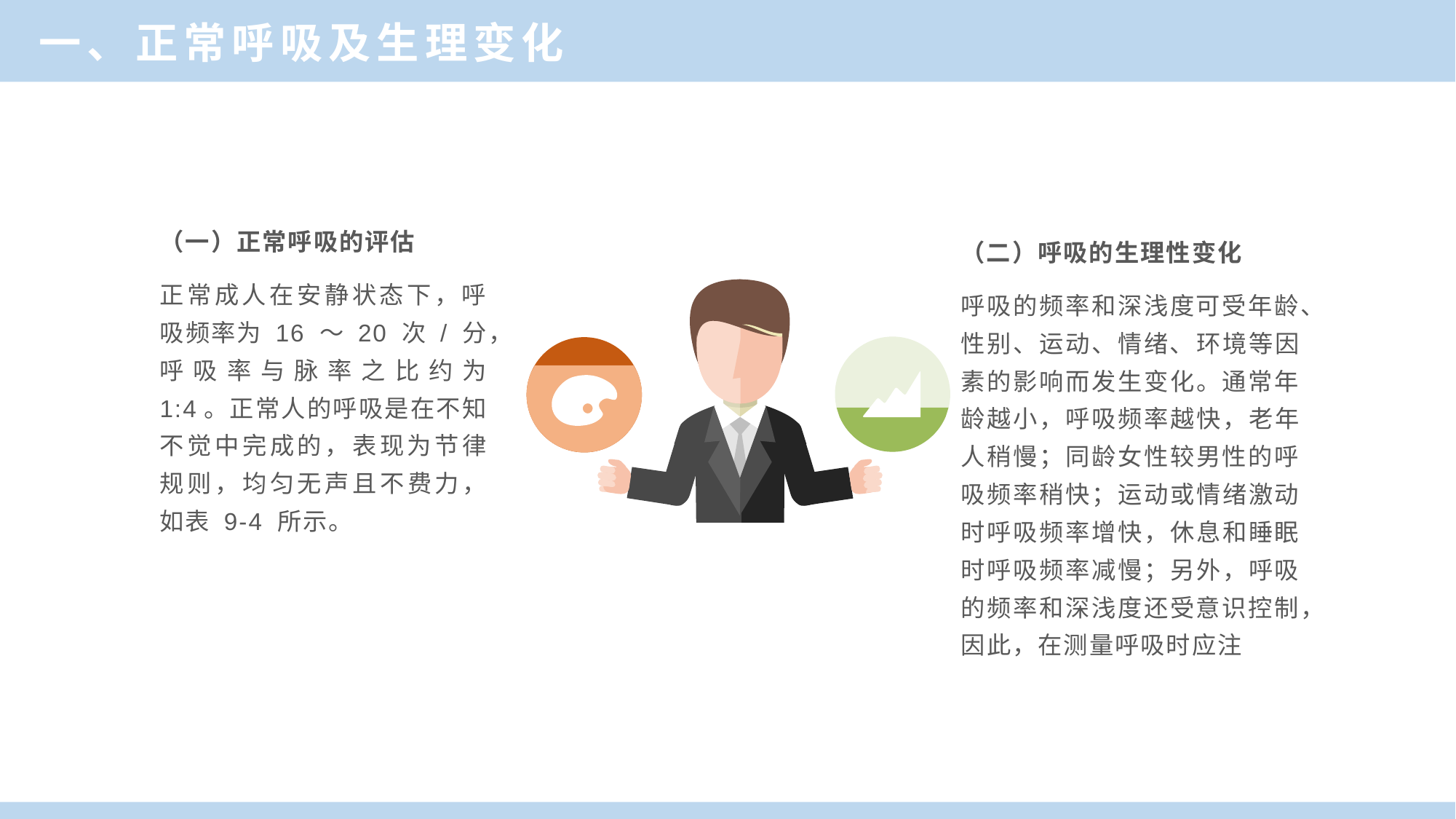

一、正常呼吸及生理变化
（一）正常呼吸的评估
正常成人在安静状态下，呼吸频率为 16 ～ 20 次 / 分，呼吸率与脉率之比约为 1:4。正常人的呼吸是在不知不觉中完成的，表现为节律规则，均匀无声且不费力，如表 9-4 所示。
（二）呼吸的生理性变化
呼吸的频率和深浅度可受年龄、性别、运动、情绪、环境等因素的影响而发生变化。通常年龄越小，呼吸频率越快，老年人稍慢；同龄女性较男性的呼吸频率稍快；运动或情绪激动时呼吸频率增快，休息和睡眠时呼吸频率减慢；另外，呼吸的频率和深浅度还受意识控制，因此，在测量呼吸时应注